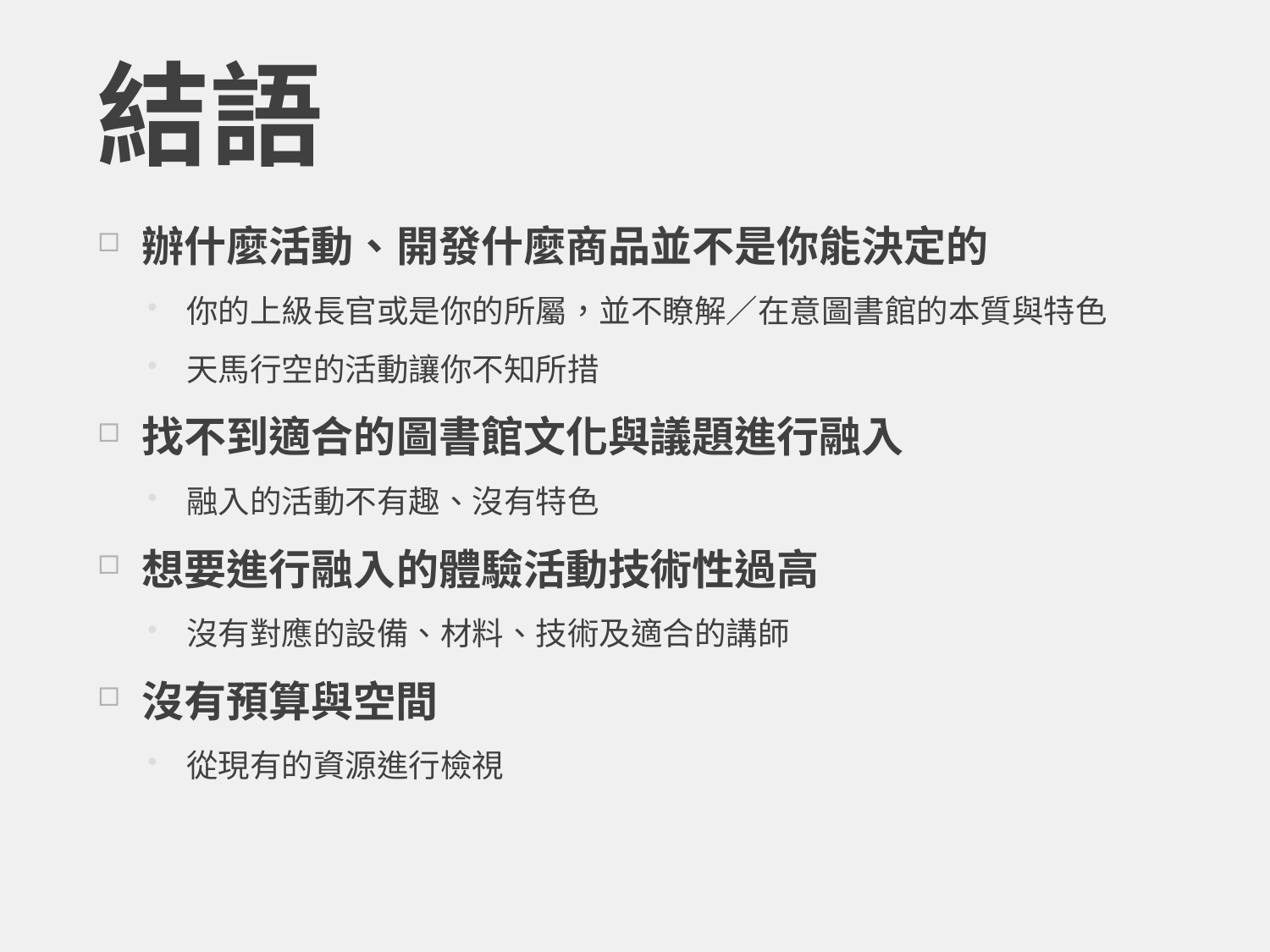

# 結語
辦什麼活動、開發什麼商品並不是你能決定的
你的上級長官或是你的所屬，並不瞭解／在意圖書館的本質與特色
天馬行空的活動讓你不知所措
找不到適合的圖書館文化與議題進行融入
融入的活動不有趣、沒有特色
想要進行融入的體驗活動技術性過高
沒有對應的設備、材料、技術及適合的講師
沒有預算與空間
從現有的資源進行檢視